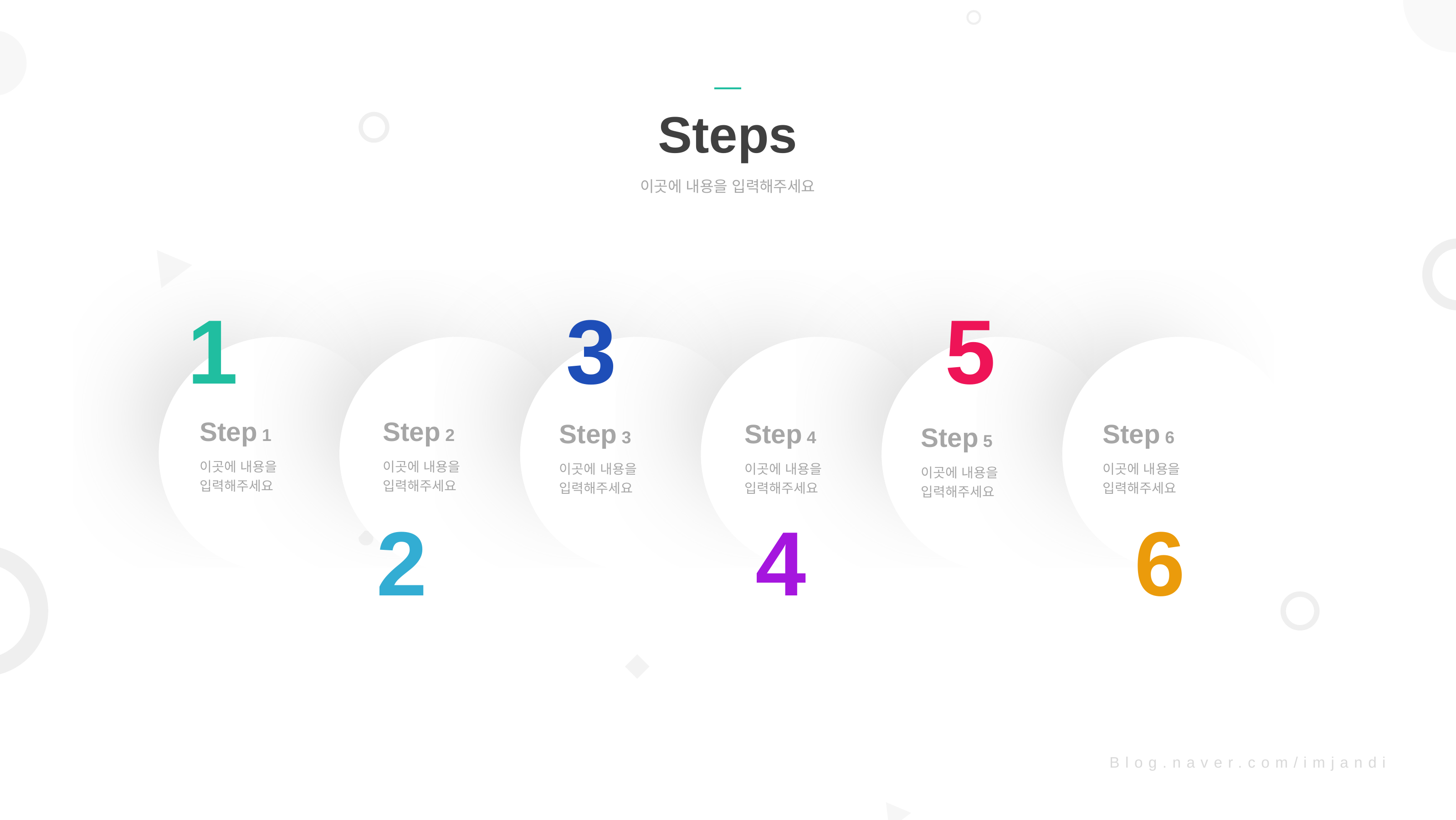

Steps
이곳에 내용을 입력해주세요
1
3
5

Step 1
이곳에 내용을
입력해주세요

Step 2
Step 6
Step 3
Step 4
Step 5
이곳에 내용을
입력해주세요
이곳에 내용을
입력해주세요
이곳에 내용을
입력해주세요
이곳에 내용을
입력해주세요
이곳에 내용을
입력해주세요
2
4
6